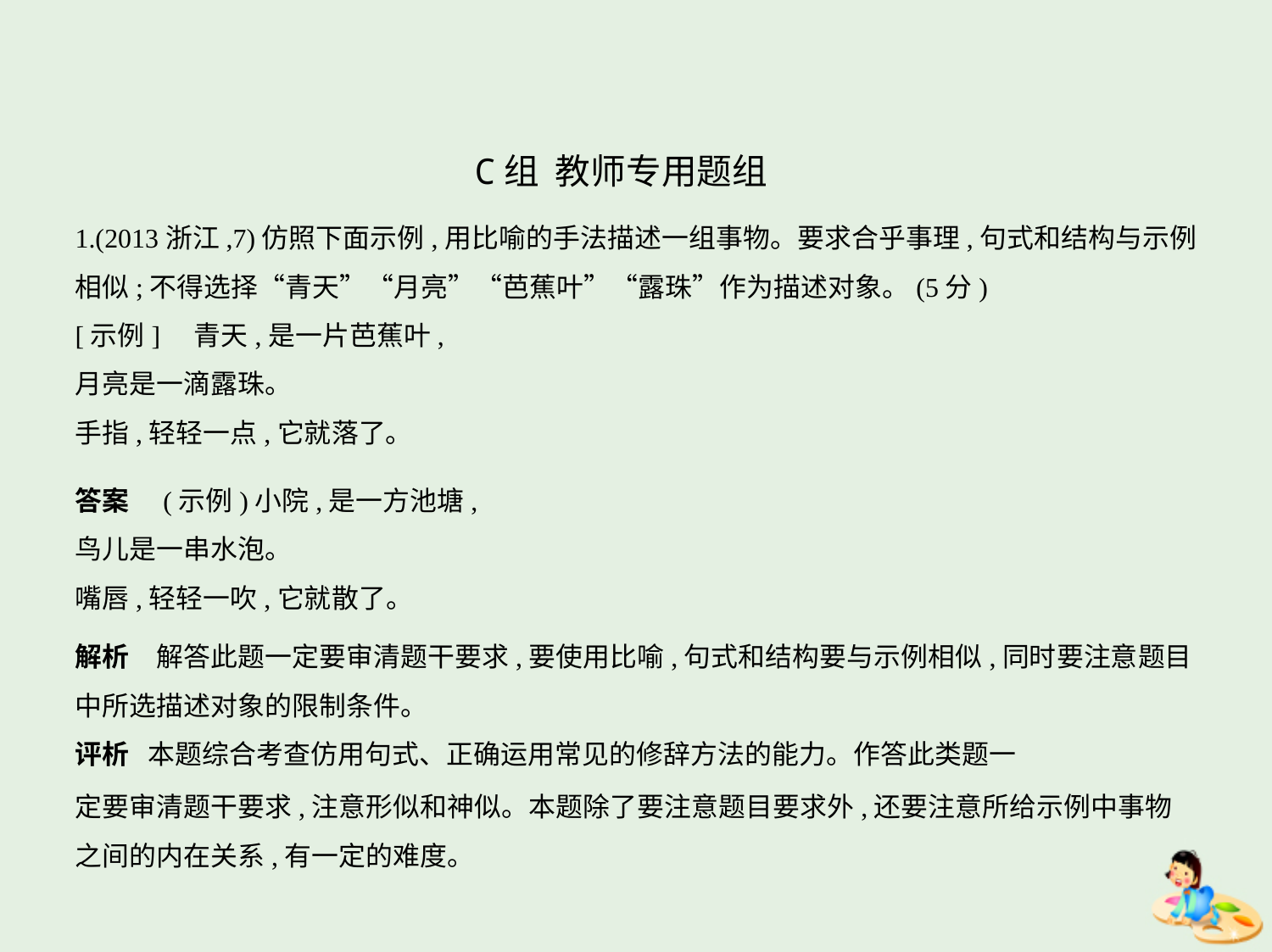

C组  教师专用题组
1.(2013浙江,7)仿照下面示例,用比喻的手法描述一组事物。要求合乎事理,句式和结构与示例
相似;不得选择“青天”“月亮”“芭蕉叶”“露珠”作为描述对象。(5分)
[示例]    青天,是一片芭蕉叶,
月亮是一滴露珠。
手指,轻轻一点,它就落了。
答案　(示例)小院,是一方池塘,
鸟儿是一串水泡。
嘴唇,轻轻一吹,它就散了。
解析　解答此题一定要审清题干要求,要使用比喻,句式和结构要与示例相似,同时要注意题目
中所选描述对象的限制条件。
评析   本题综合考查仿用句式、正确运用常见的修辞方法的能力。作答此类题一
定要审清题干要求,注意形似和神似。本题除了要注意题目要求外,还要注意所给示例中事物
之间的内在关系,有一定的难度。